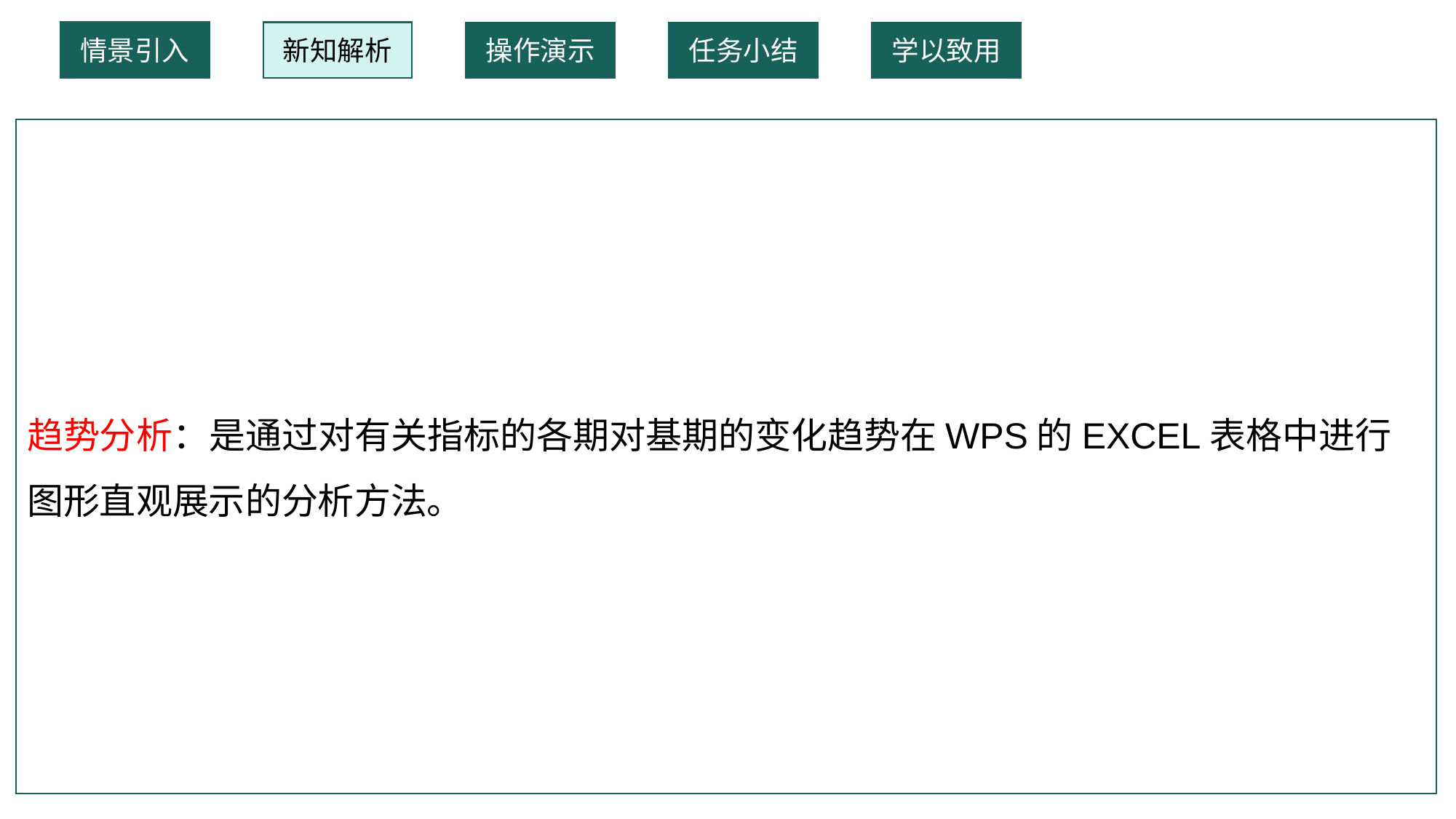

情景引入
新知解析
操作演示
任务小结
学以致用
趋势分析：是通过对有关指标的各期对基期的变化趋势在WPS的EXCEL表格中进行图形直观展示的分析方法。